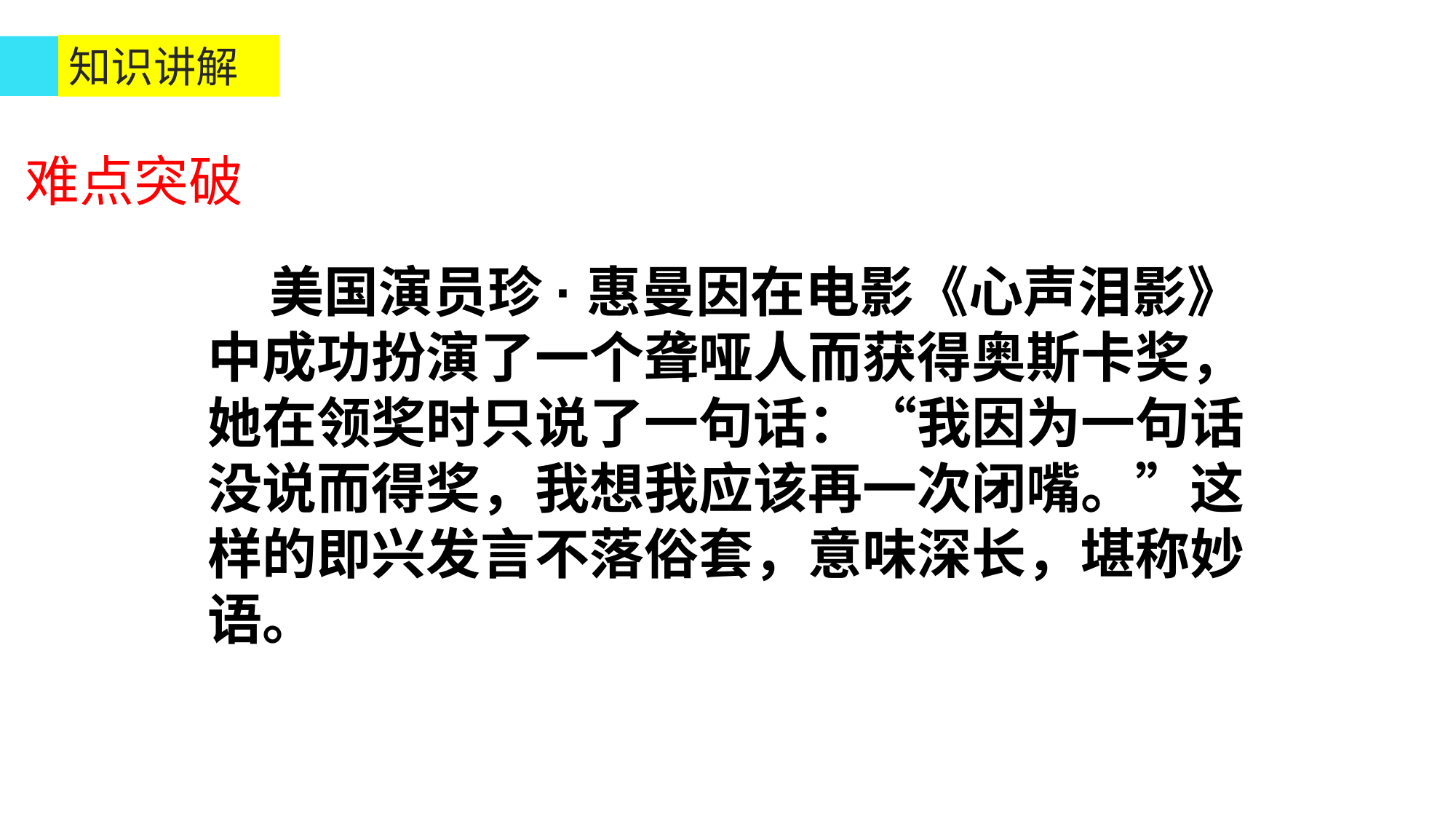

知识讲解

难点突破
    美国演员珍·惠曼因在电影《心声泪影》中成功扮演了一个聋哑人而获得奥斯卡奖，她在领奖时只说了一句话：“我因为一句话没说而得奖，我想我应该再一次闭嘴。”这样的即兴发言不落俗套，意味深长，堪称妙语。